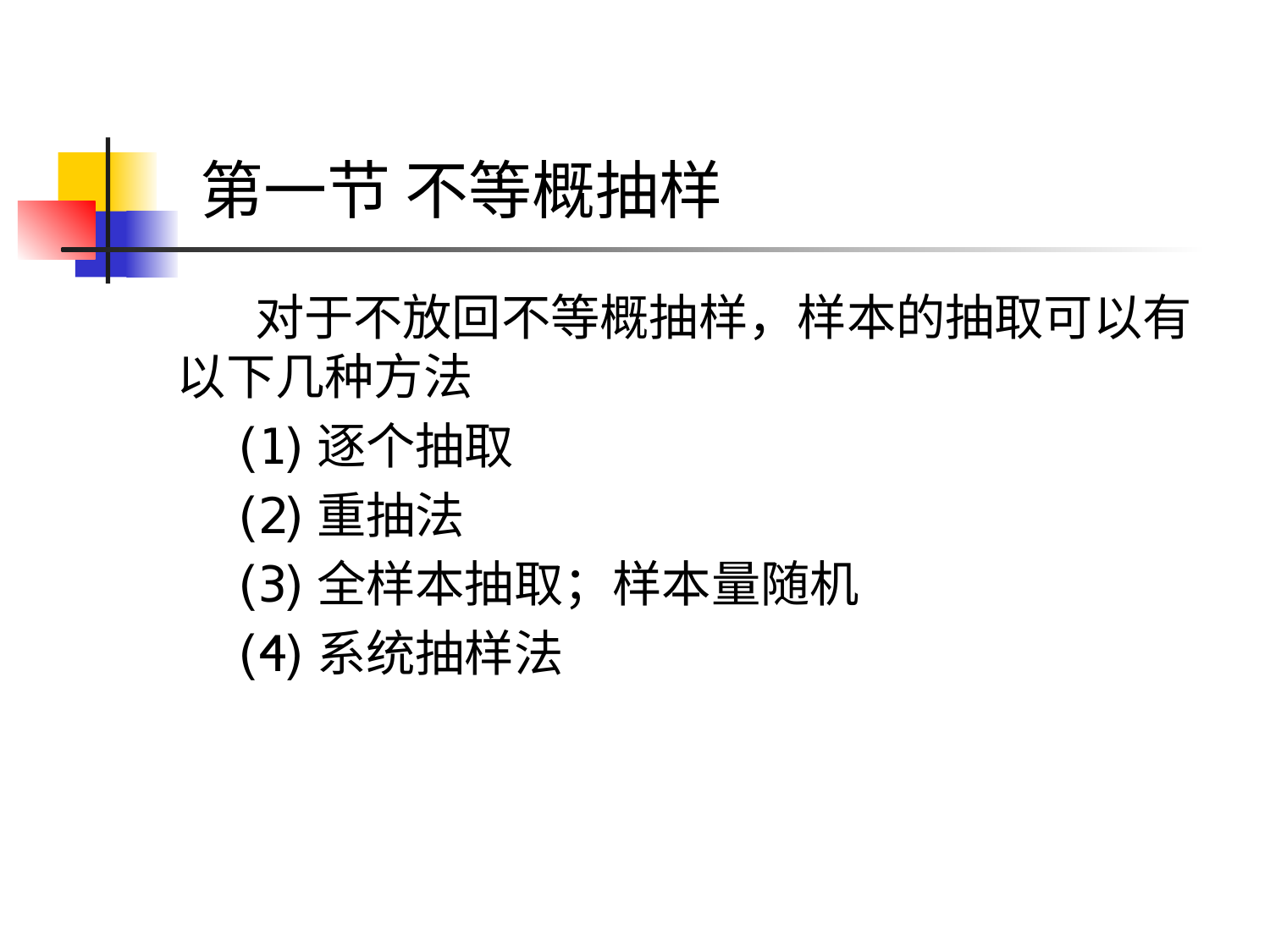

# 第一节 不等概抽样
      对于不放回不等概抽样，样本的抽取可以有以下几种方法
(1)逐个抽取
(2)重抽法
(3)全样本抽取；样本量随机
(4)系统抽样法